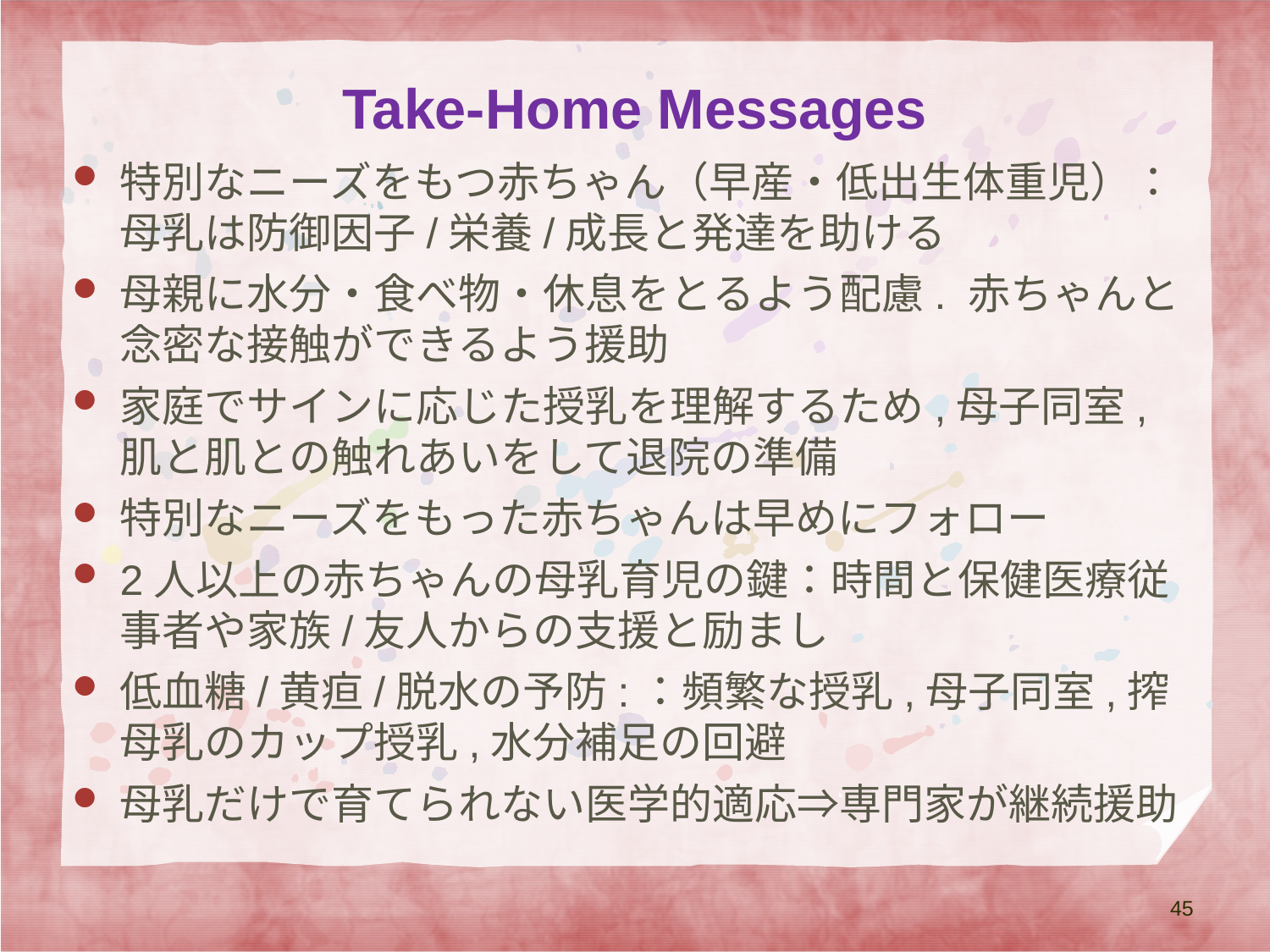

# Take-Home Messages
特別なニーズをもつ赤ちゃん（早産・低出生体重児）：母乳は防御因子/栄養/成長と発達を助ける
母親に水分・食べ物・休息をとるよう配慮. 赤ちゃんと念密な接触ができるよう援助
家庭でサインに応じた授乳を理解するため,母子同室,肌と肌との触れあいをして退院の準備
特別なニーズをもった赤ちゃんは早めにフォロー
2人以上の赤ちゃんの母乳育児の鍵：時間と保健医療従事者や家族/友人からの支援と励まし
低血糖/黄疸/脱水の予防:：頻繁な授乳,母子同室,搾母乳のカップ授乳,水分補足の回避
母乳だけで育てられない医学的適応⇒専門家が継続援助

45